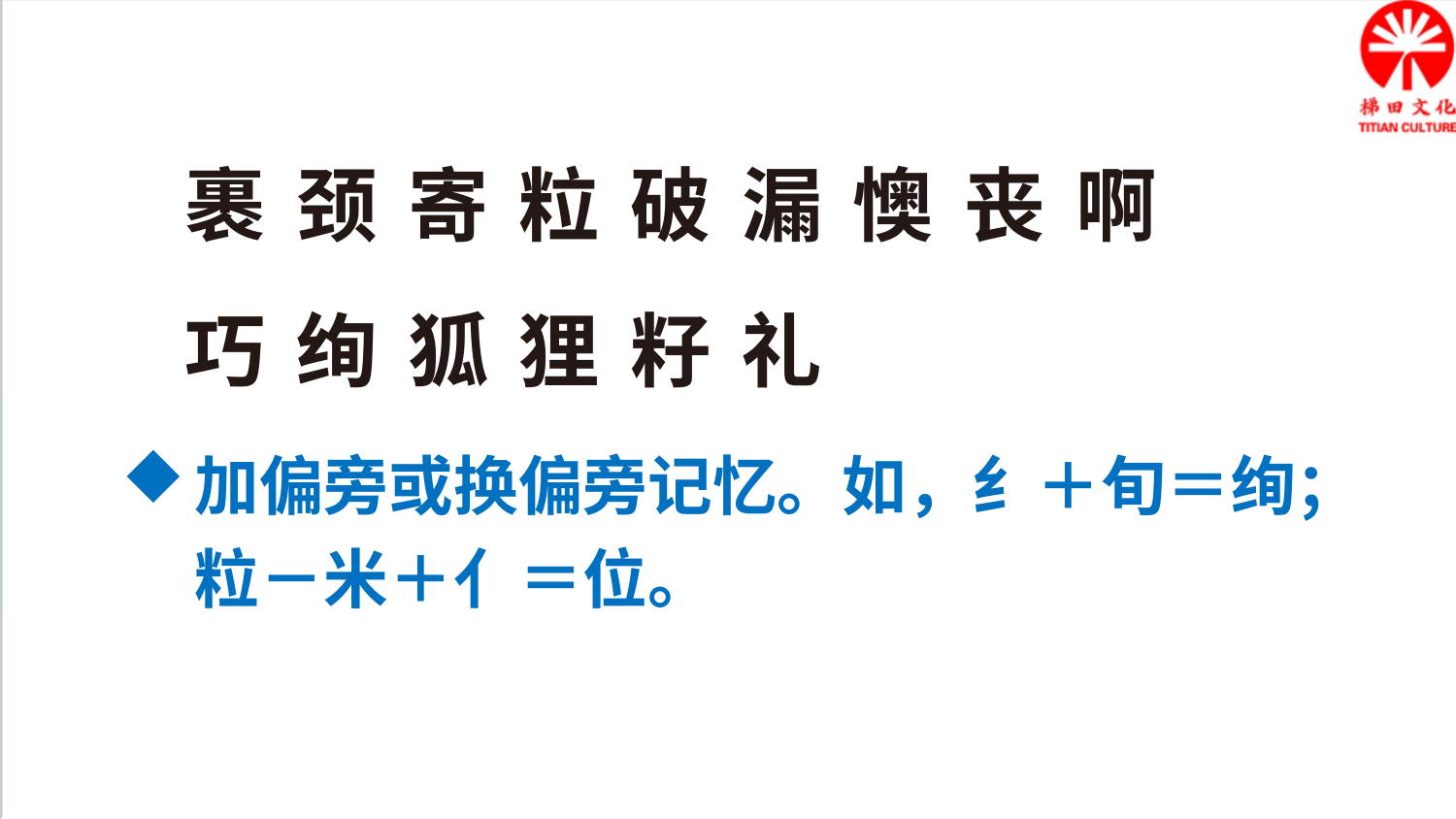

裹 颈 寄 粒 破 漏 懊 丧 啊 巧 绚 狐 狸 籽 礼
加偏旁或换偏旁记忆。如，纟＋旬＝绚；粒－米＋亻＝位。